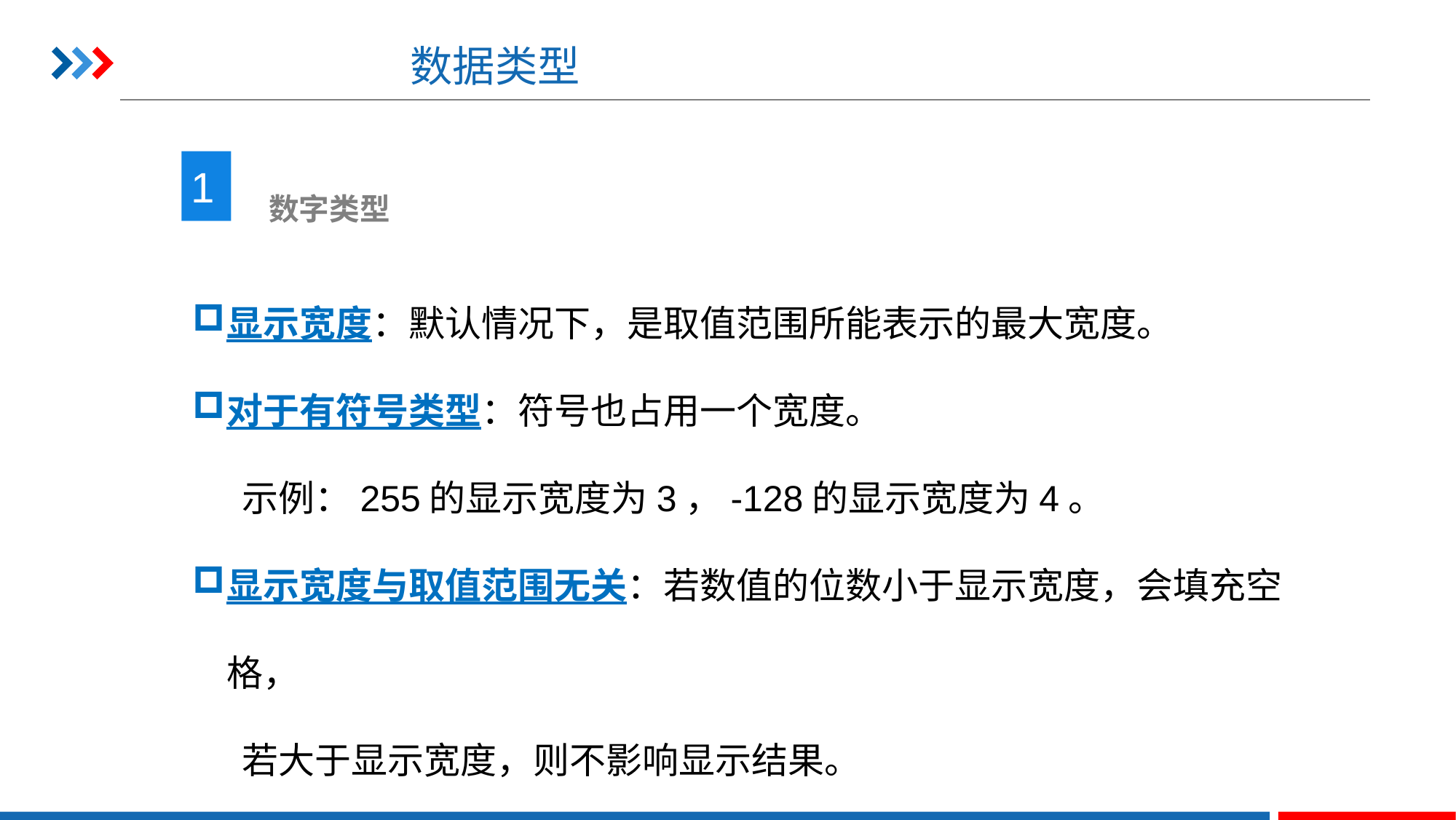

# 数据类型

1
  数字类型
显示宽度：默认情况下，是取值范围所能表示的最大宽度。
对于有符号类型：符号也占用一个宽度。
     示例：255的显示宽度为3，-128的显示宽度为4。
显示宽度与取值范围无关：若数值的位数小于显示宽度，会填充空格，
     若大于显示宽度，则不影响显示结果。